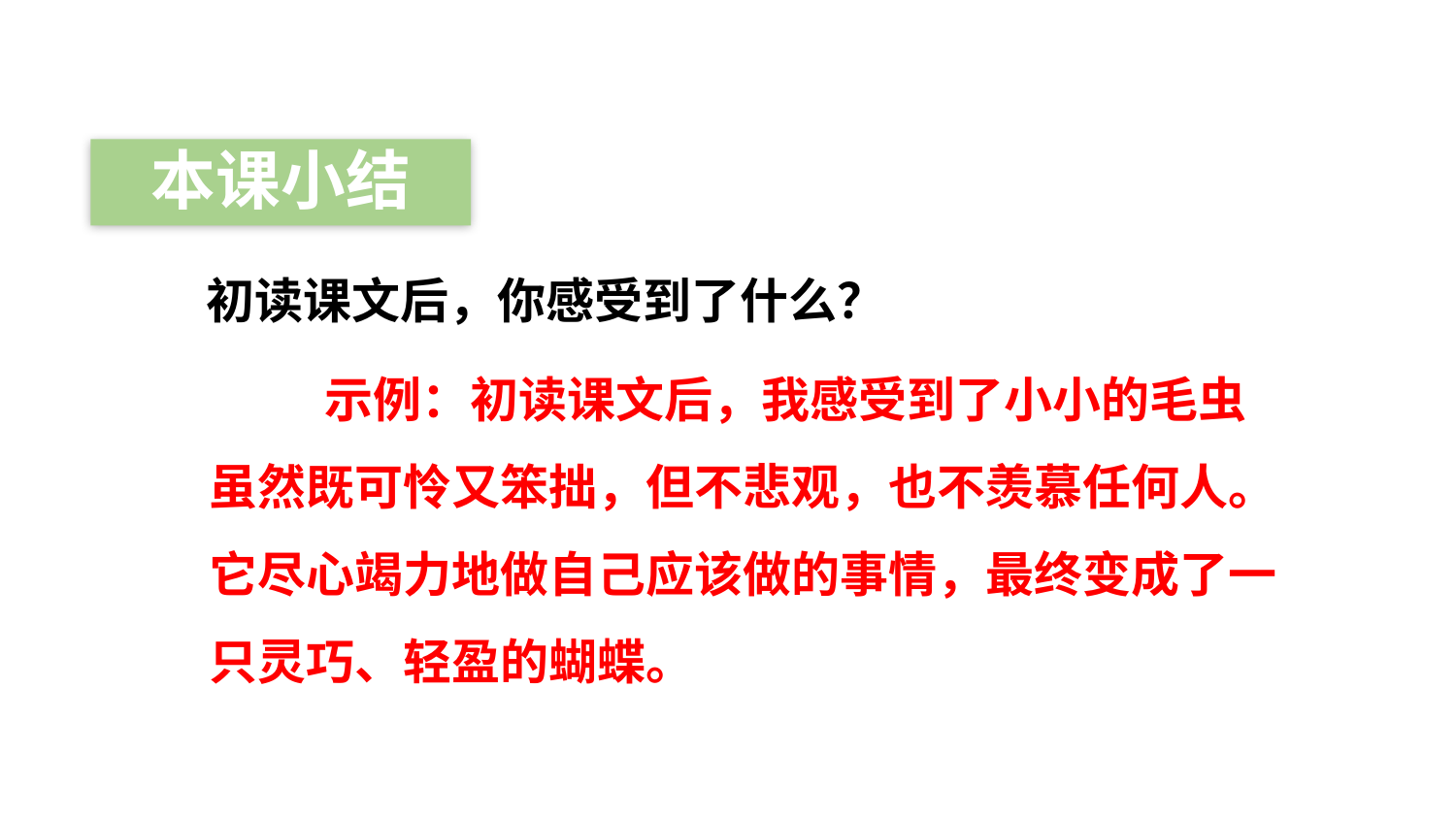

本课小结
初读课文后，你感受到了什么？
示例：初读课文后，我感受到了小小的毛虫虽然既可怜又笨拙，但不悲观，也不羡慕任何人。它尽心竭力地做自己应该做的事情，最终变成了一只灵巧、轻盈的蝴蝶。